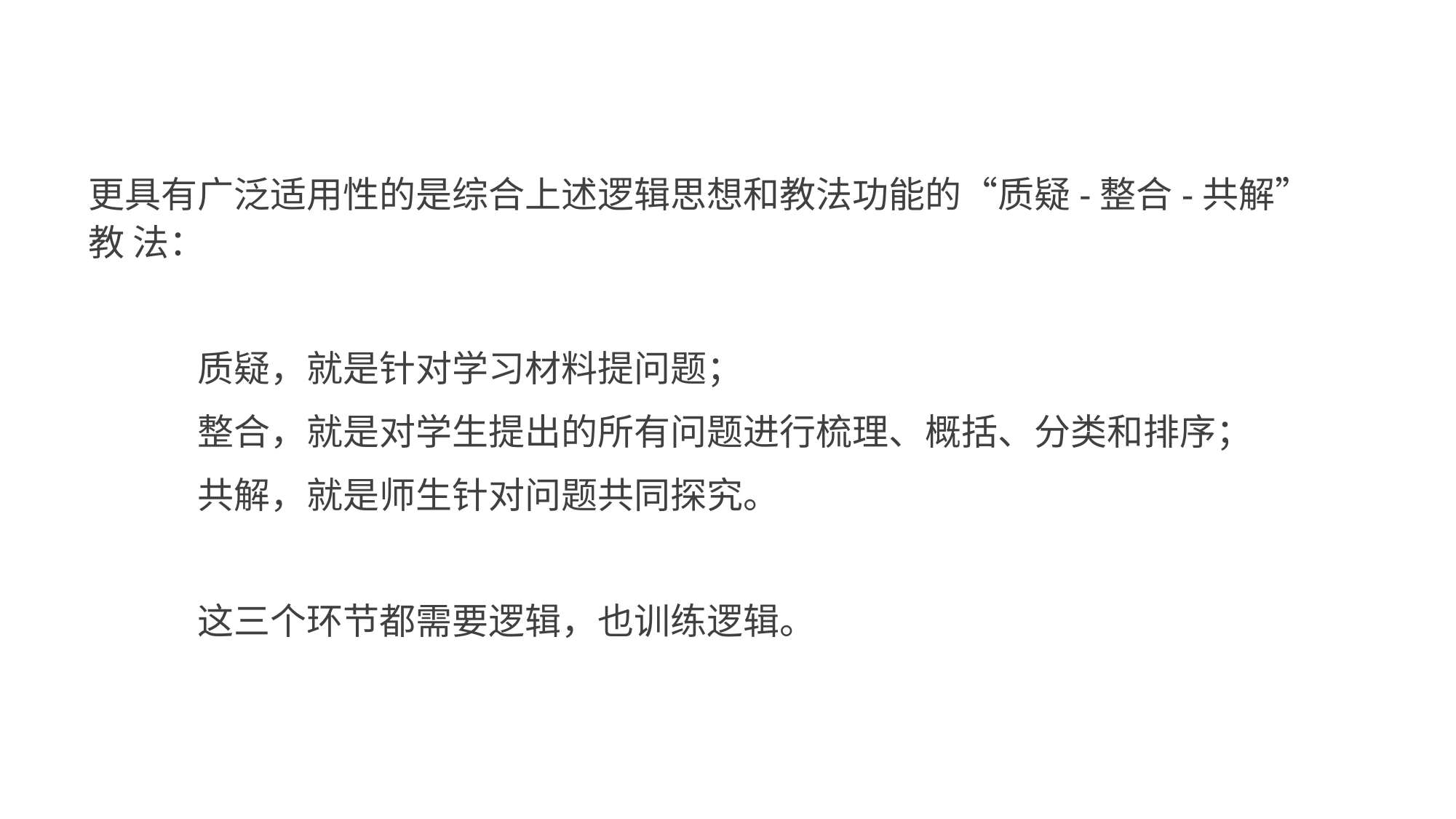

更具有广泛适用性的是综合上述逻辑思想和教法功能的“质疑-整合-共解”教 法：
质疑，就是针对学习材料提问题；
整合，就是对学生提出的所有问题进行梳理、概括、分类和排序； 共解，就是师生针对问题共同探究。
这三个环节都需要逻辑，也训练逻辑。